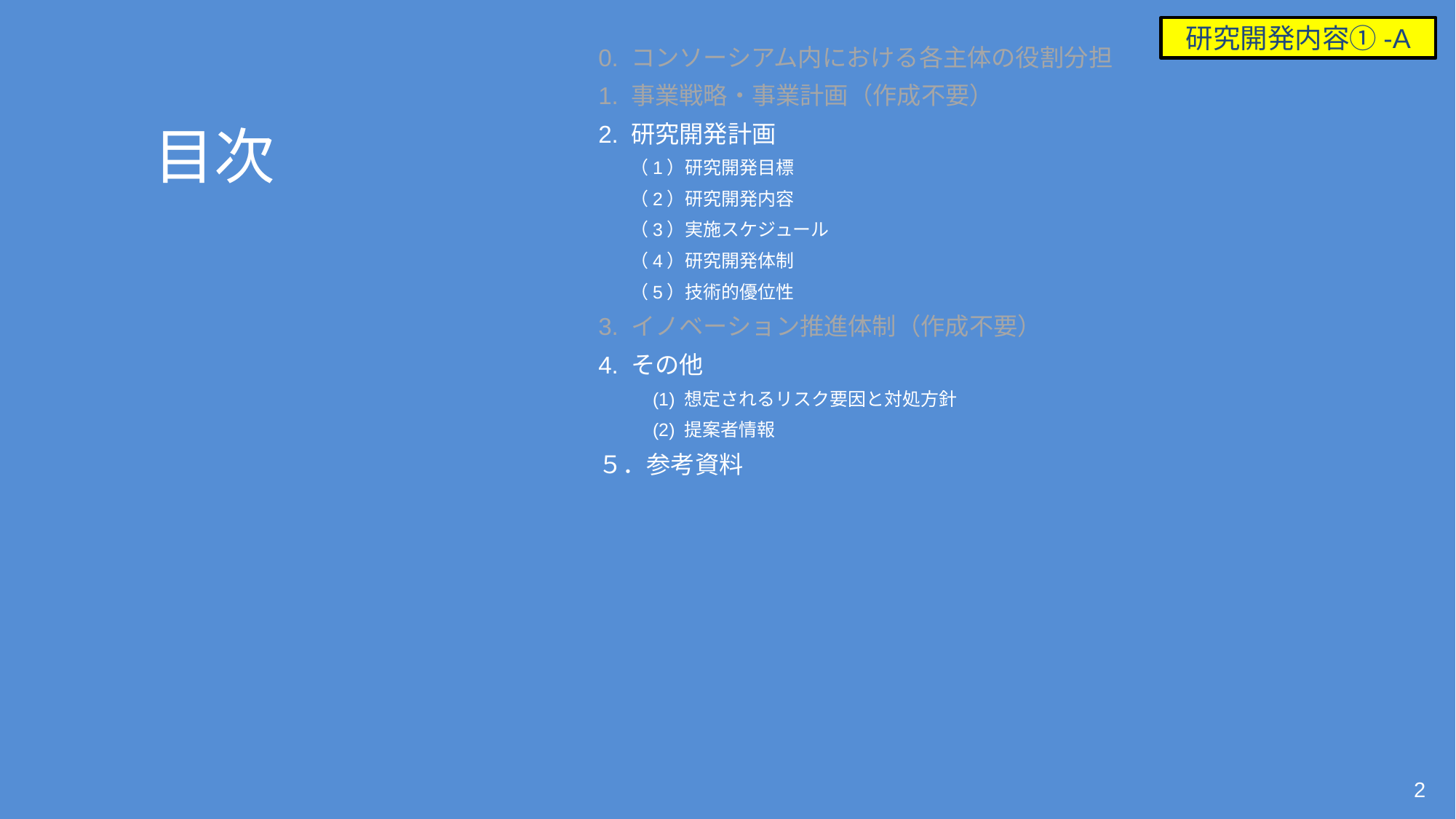

研究開発内容①-A
0. コンソーシアム内における各主体の役割分担
1. 事業戦略・事業計画（作成不要）
2. 研究開発計画
（1）研究開発目標
（2）研究開発内容
（3）実施スケジュール
（4）研究開発体制
（5）技術的優位性
3. イノベーション推進体制（作成不要）
4. その他
　(1) 想定されるリスク要因と対処方針
　(2) 提案者情報
５．参考資料
 目次